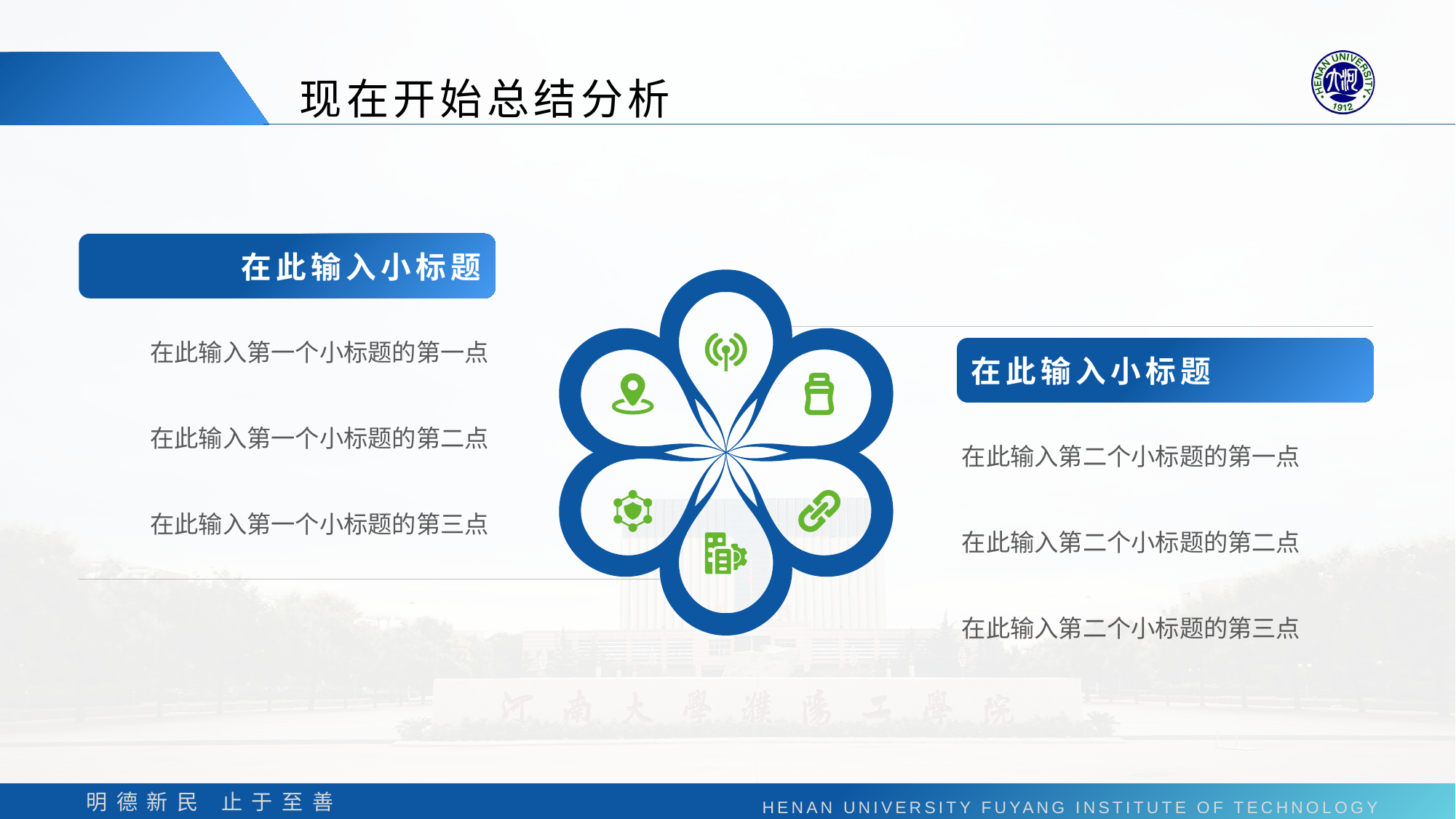

现在开始总结分析
在此输入小标题

在此输入第一个小标题的第一点
在此输入小标题
在此输入第一个小标题的第二点
在此输入第二个小标题的第一点
在此输入第一个小标题的第三点
在此输入第二个小标题的第二点
在此输入第二个小标题的第三点